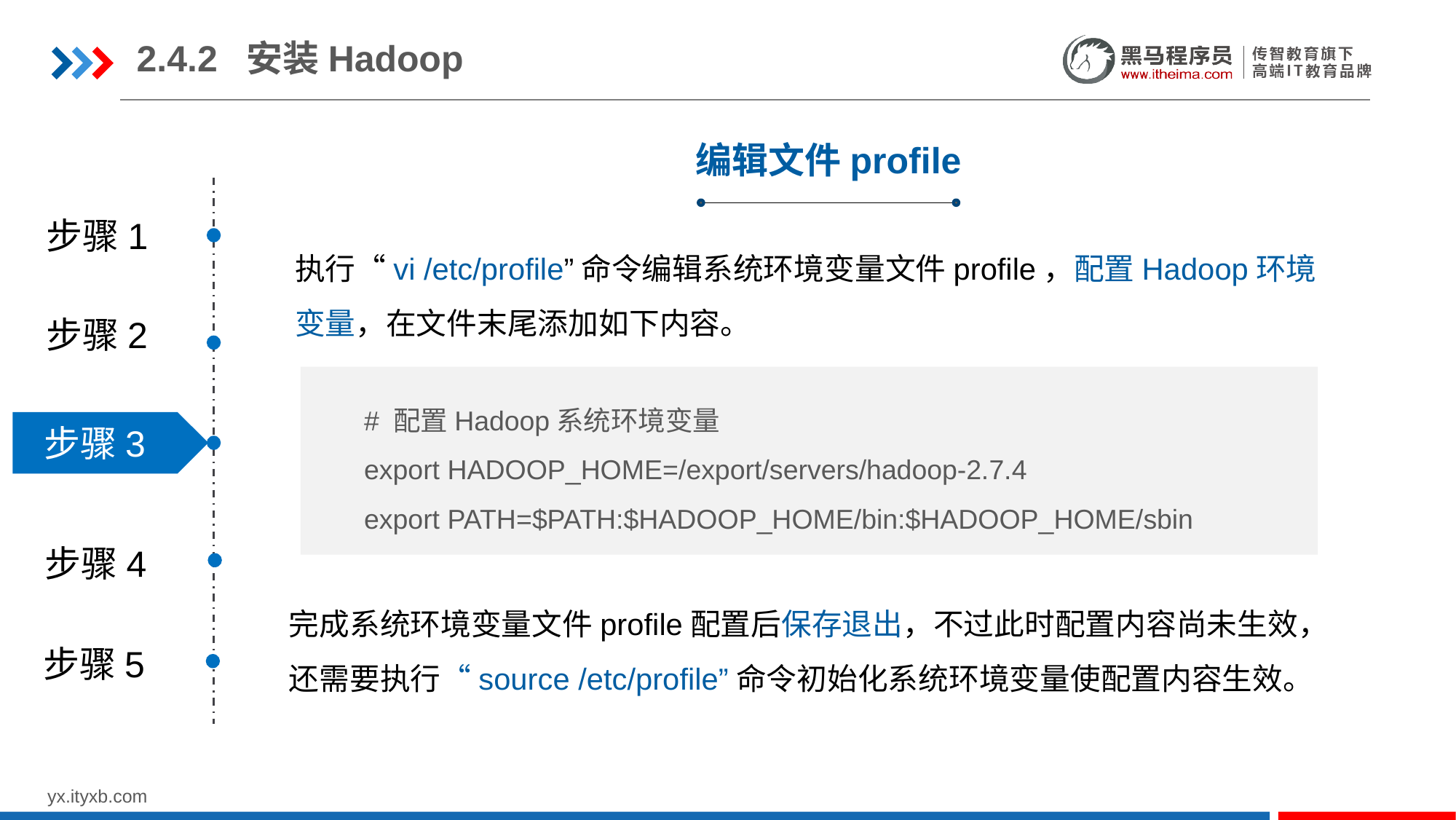

2.4.2  安装Hadoop

编辑文件profile

步骤1
执行“vi /etc/profile”命令编辑系统环境变量文件profile，配置Hadoop环境变量，在文件末尾添加如下内容。

步骤2

# 配置Hadoop系统环境变量
export HADOOP_HOME=/export/servers/hadoop-2.7.4
export PATH=$PATH:$HADOOP_HOME/bin:$HADOOP_HOME/sbin

步骤3

步骤4

完成系统环境变量文件profile配置后保存退出，不过此时配置内容尚未生效，还需要执行“source /etc/profile”命令初始化系统环境变量使配置内容生效。
步骤5